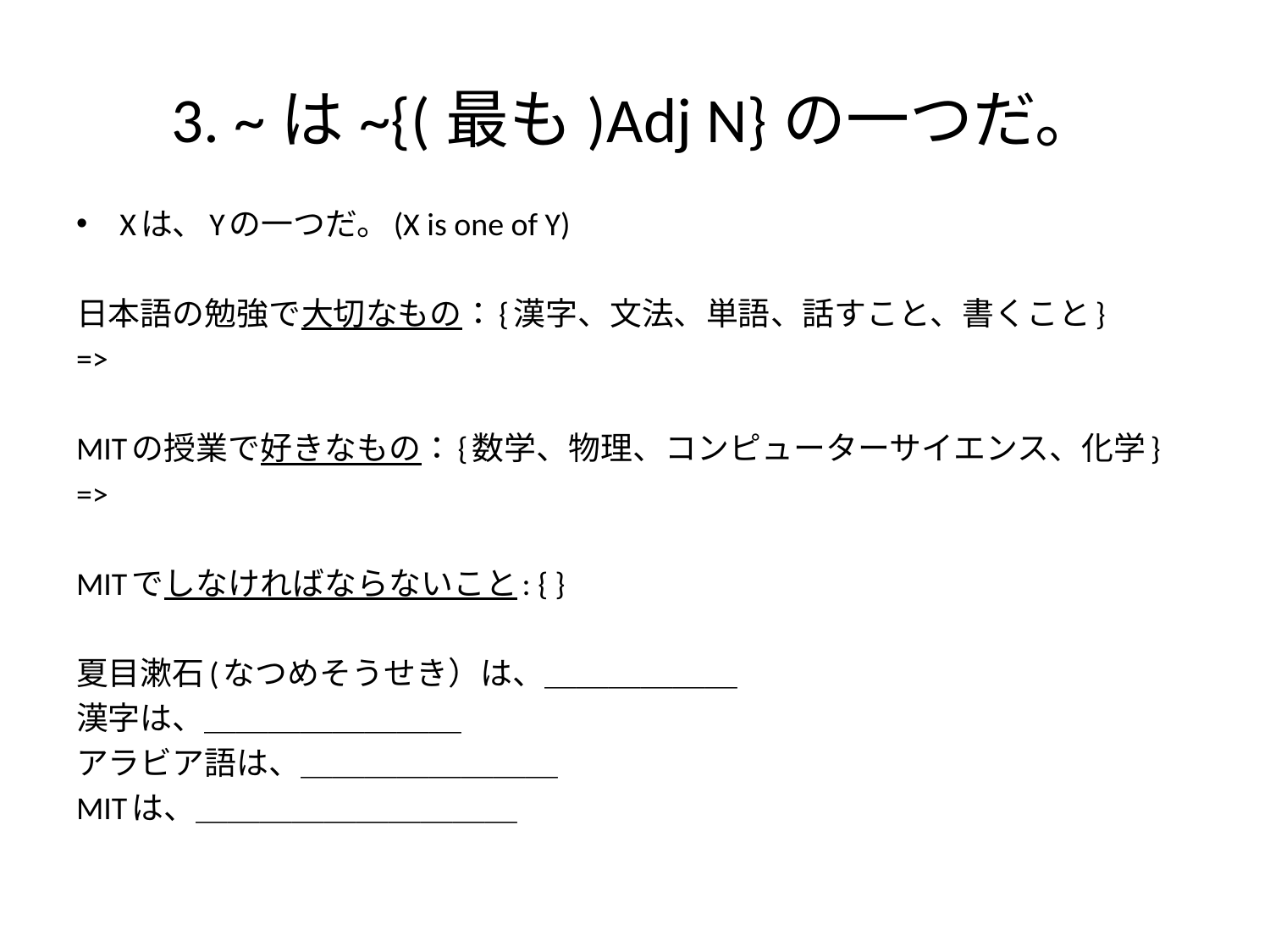

# 3. ~は~{(最も)Adj N}の一つだ。
Xは、Yの一つだ。(X is one of Y)

日本語の勉強で大切なもの：{漢字、文法、単語、話すこと、書くこと}
=>

MITの授業で好きなもの：{数学、物理、コンピューターサイエンス、化学}
=>

MITでしなければならないこと: { }

夏目漱石(なつめそうせき）は、＿＿＿＿＿＿
漢字は、＿＿＿＿＿＿＿＿
アラビア語は、＿＿＿＿＿＿＿＿
MITは、＿＿＿＿＿＿＿＿＿＿